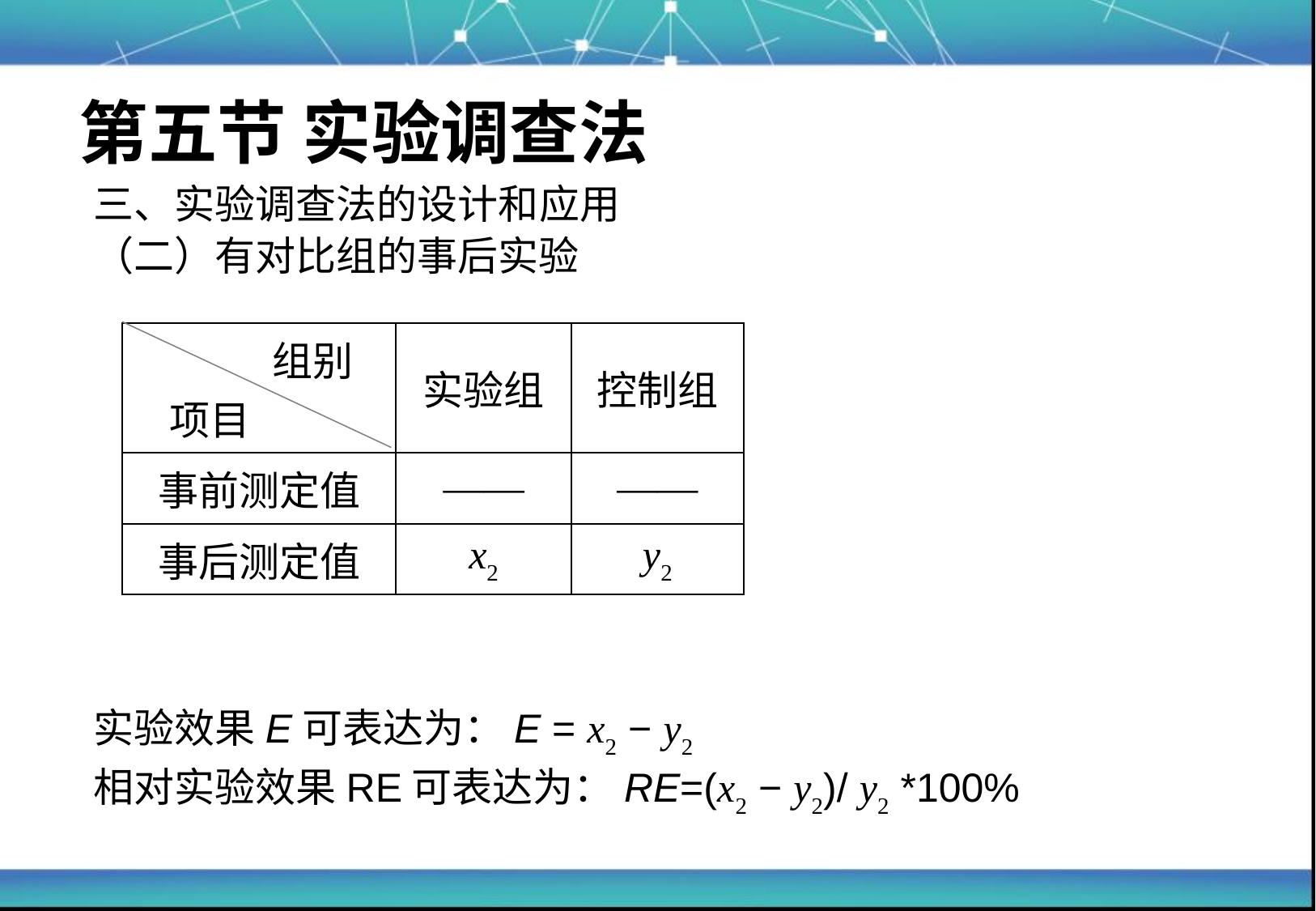

# 第五节 实验调查法
三、实验调查法的设计和应用
（二）有对比组的事后实验

实验效果E可表达为：E = x2 − y2
相对实验效果RE可表达为：RE=(x2 − y2)/ y2 *100%

| 组别 项目 | 实验组 | 控制组 |
| --- | --- | --- |
| 事前测定值 | —— | —— |
| 事后测定值 | x2 | y2 |